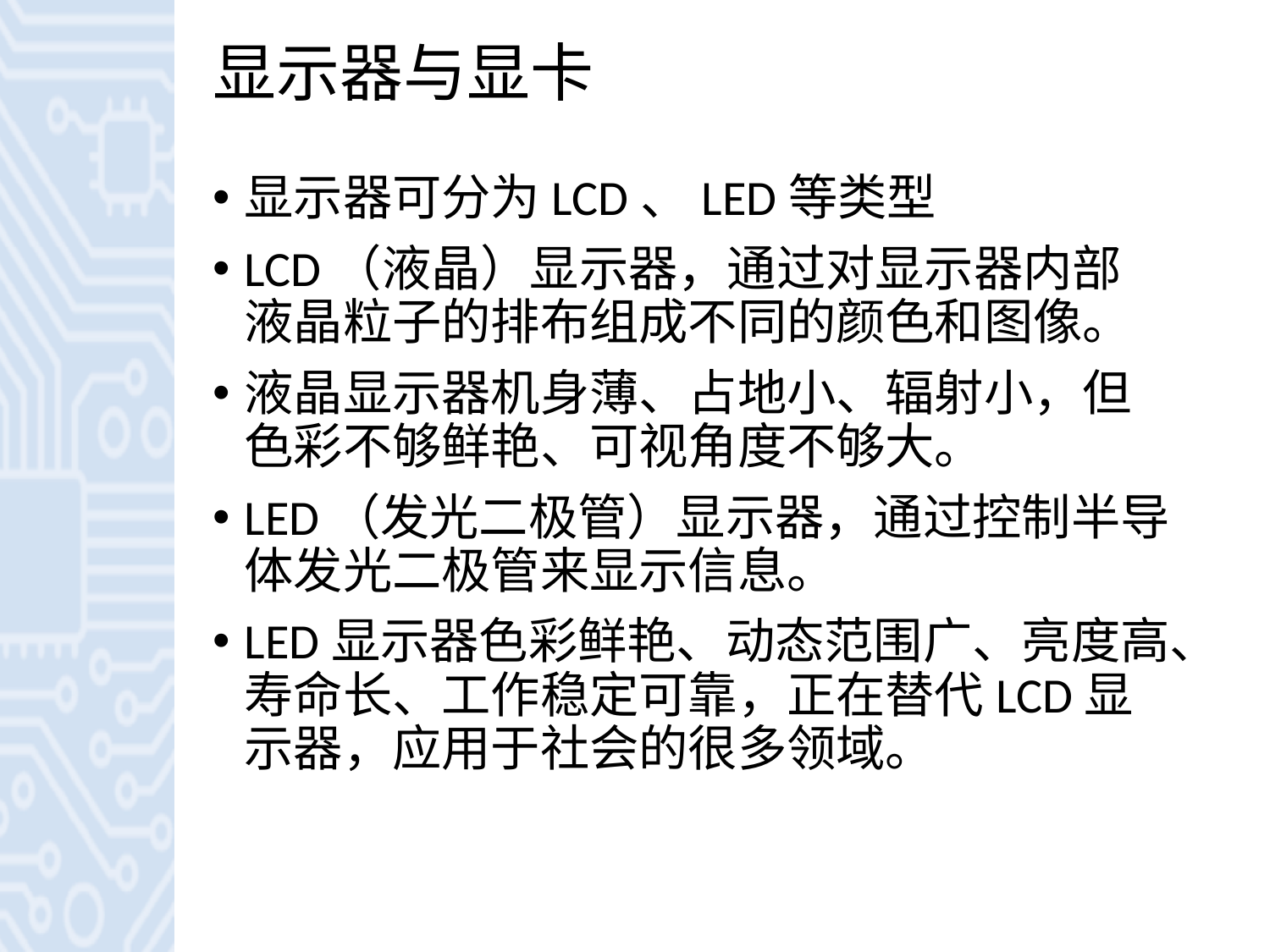

# 显示器与显卡
显示器可分为LCD、LED等类型
LCD（液晶）显示器，通过对显示器内部液晶粒子的排布组成不同的颜色和图像。
液晶显示器机身薄、占地小、辐射小，但色彩不够鲜艳、可视角度不够大。
LED（发光二极管）显示器，通过控制半导体发光二极管来显示信息。
LED显示器色彩鲜艳、动态范围广、亮度高、寿命长、工作稳定可靠，正在替代LCD显示器，应用于社会的很多领域。